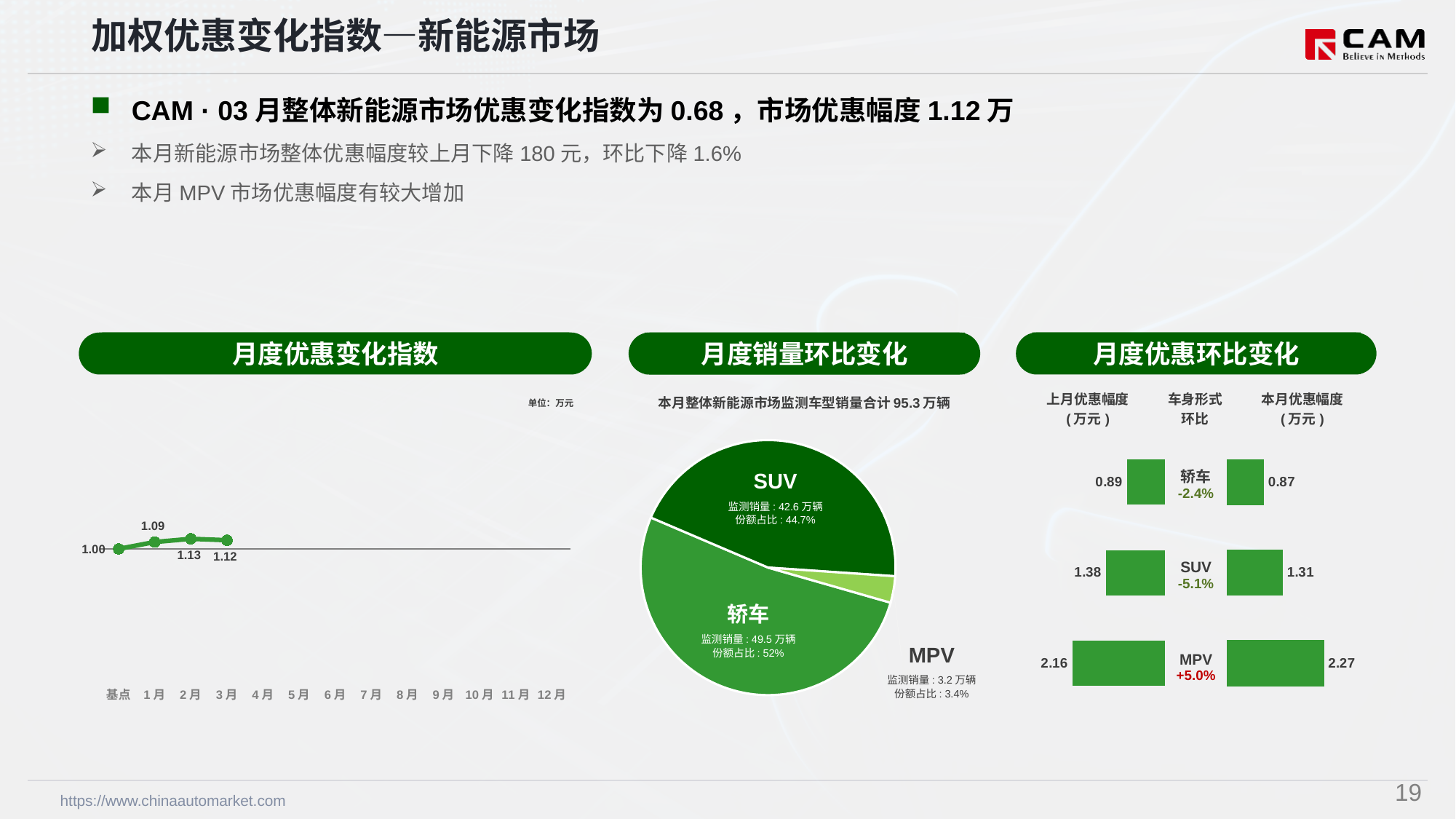

加权优惠变化指数—新能源市场
CAM · 03月整体新能源市场优惠变化指数为0.68，市场优惠幅度1.12万
本月新能源市场整体优惠幅度较上月下降180元，环比下降1.6%
本月MPV市场优惠幅度有较大增加
月度优惠变化指数

月度优惠环比变化

月度销量环比变化

本月整体新能源市场监测车型销量合计95.3万辆

### Chart

| Category | 车身市场 |
|---|---|
| 轿车 | 495349.0 |
| SUV | 425712.0 |
| MPV | 32020.0 |
SUV
监测销量: 42.6万辆
份额占比: 44.7%
轿车
监测销量: 49.5万辆
份额占比: 52%
MPV
监测销量: 3.2万辆
份额占比: 3.4%

### Chart

| Category | Y2024 |
|---|---|
| 基点 | 0.0 |
| 1月 | 0.54 |
| 2月 | 0.79 |
| 3月 | 0.68 |
| 4月 | None |
| 5月 | None |
| 6月 | None |
| 7月 | None |
| 8月 | None |
| 9月 | None |
| 10月 | None |
| 11月 | None |
| 12月 | None |
| 上月优惠幅度 (万元) | 车身形式 环比 | 本月优惠幅度 (万元) |
| --- | --- | --- |
单位：万元
| 轿车 -2.4% |
| --- |
| SUV -5.1% |
| MPV +5.0% |

### Chart

| Category | 成交均价 |
|---|---|
| 轿车 | 0.89 |
| SUV | 1.38 |
| MPV | 2.16 |

### Chart

| Category | 成交均价 |
|---|---|
| 轿车 | 0.87 |
| SUV | 1.31 |
| MPV | 2.27 |
19